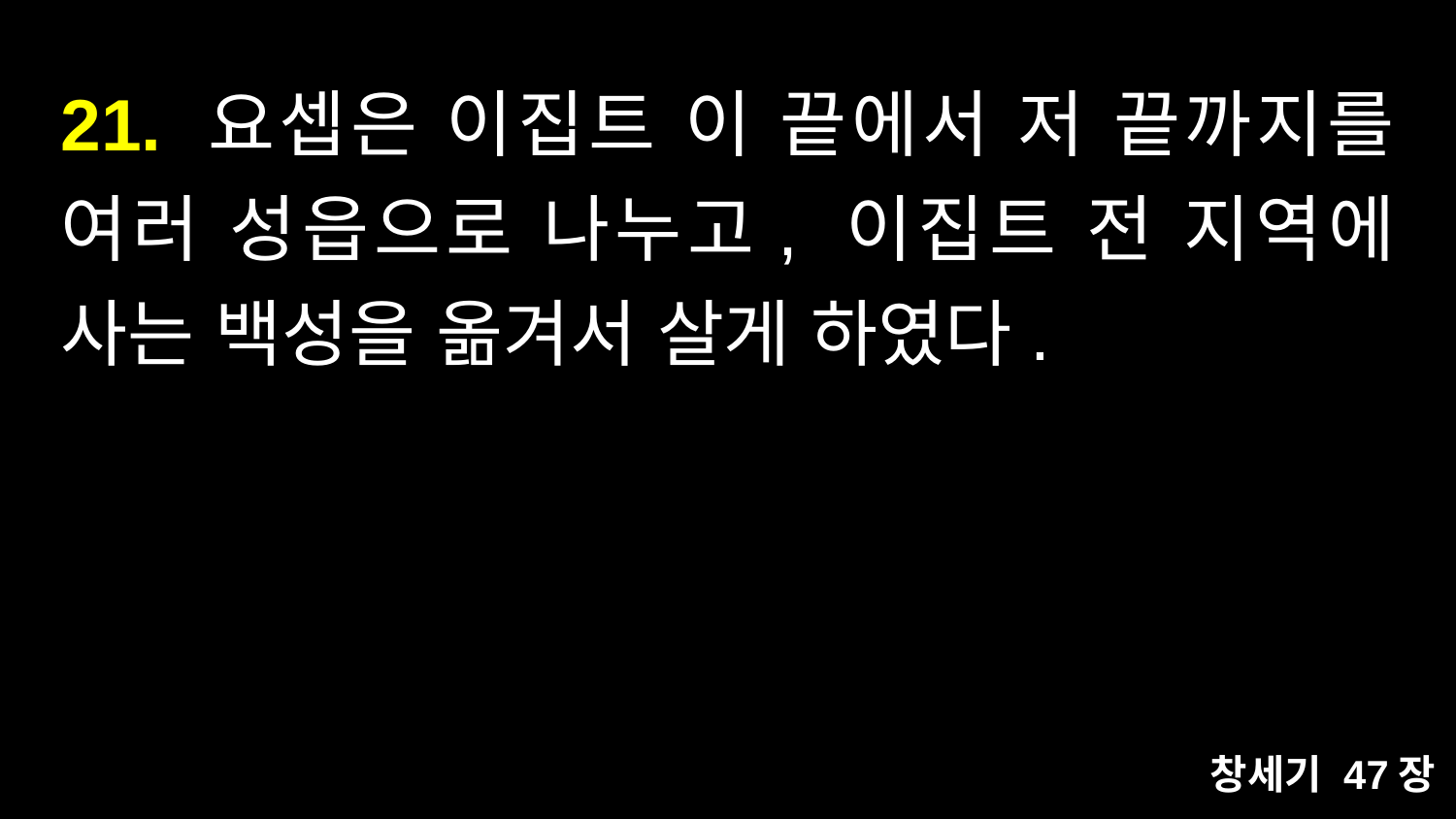

# 21. 요셉은 이집트 이 끝에서 저 끝까지를 여러 성읍으로 나누고, 이집트 전 지역에 사는 백성을 옮겨서 살게 하였다.
창세기 47장